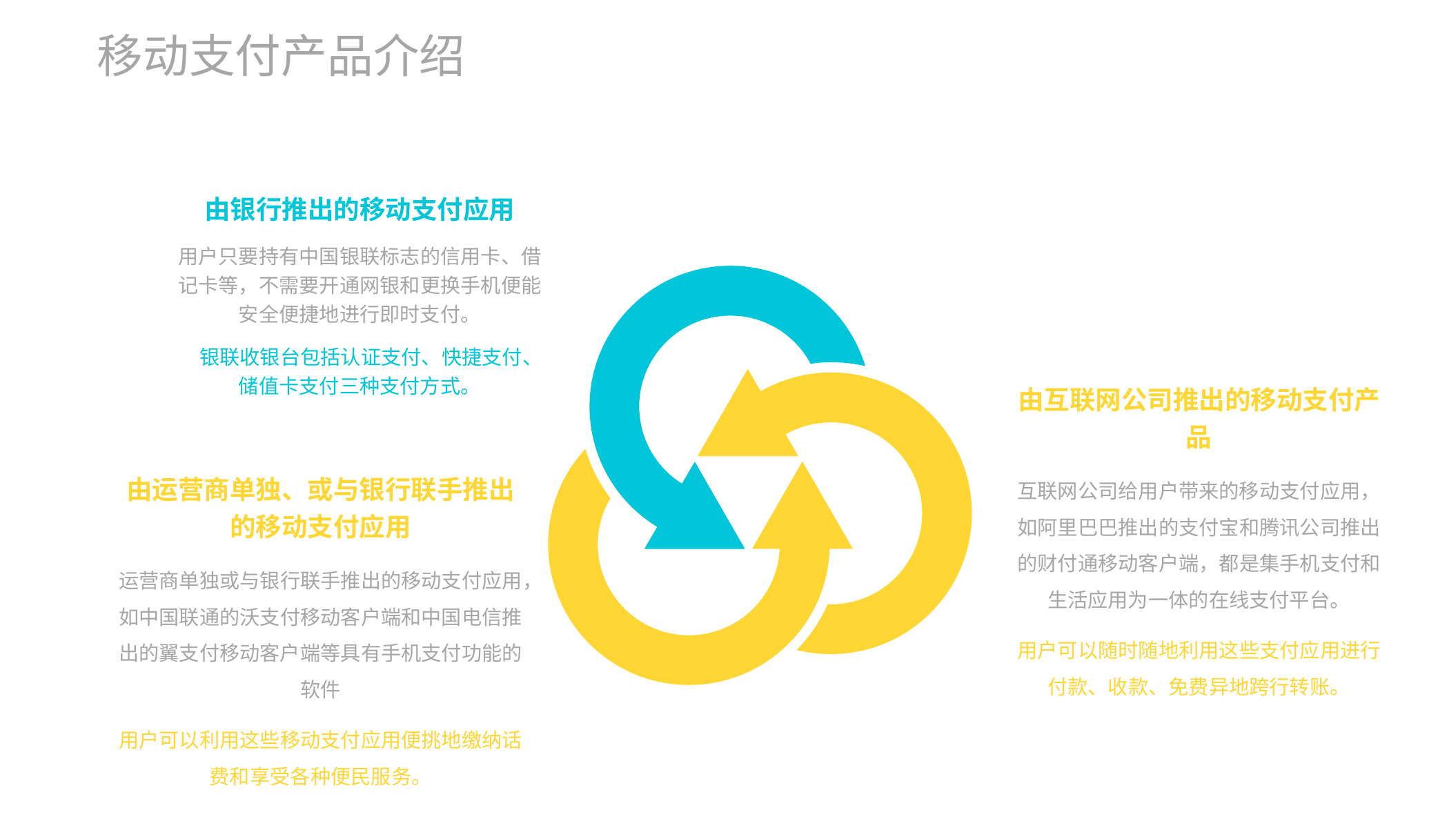

移动支付产品介绍
由银行推出的移动支付应用
用户只要持有中国银联标志的信用卡、借记卡等，不需要开通网银和更换手机便能安全便捷地进行即时支付。
    银联收银台包括认证支付、快捷支付、储值卡支付三种支付方式。

由互联网公司推出的移动支付产品
互联网公司给用户带来的移动支付应用，如阿里巴巴推出的支付宝和腾讯公司推出的财付通移动客户端，都是集手机支付和生活应用为一体的在线支付平台。
用户可以随时随地利用这些支付应用进行付款、收款、免费异地跨行转账。
由运营商单独、或与银行联手推出的移动支付应用
运营商单独或与银行联手推出的移动支付应用，如中国联通的沃支付移动客户端和中国电信推出的翼支付移动客户端等具有手机支付功能的软件
用户可以利用这些移动支付应用便挑地缴纳话费和享受各种便民服务。